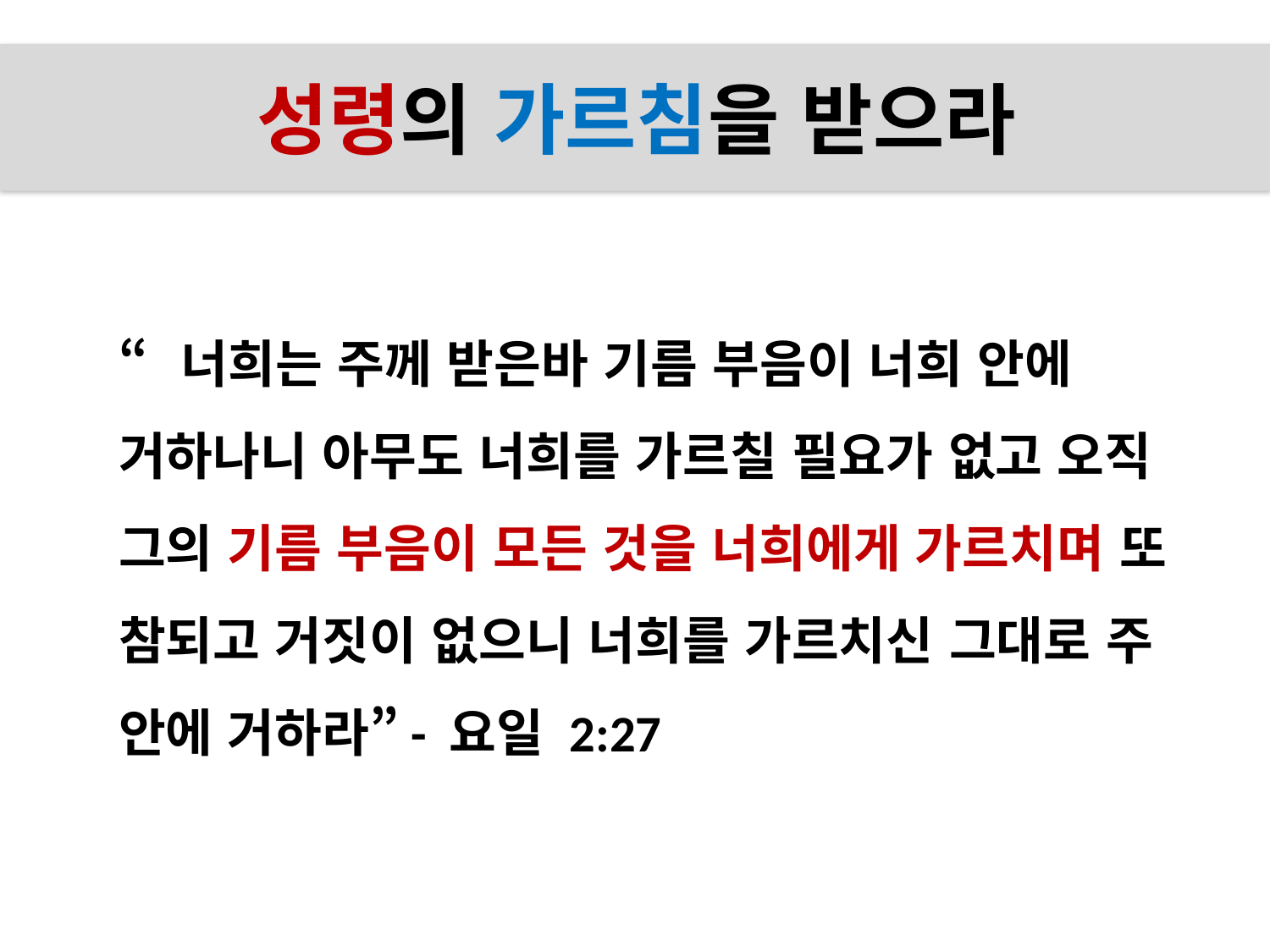

# 성령의 가르침을 받으려면
성령의 가르침을 받으라

“너희는 주께 받은바 기름 부음이 너희 안에 거하나니 아무도 너희를 가르칠 필요가 없고 오직 그의 기름 부음이 모든 것을 너희에게 가르치며 또 참되고 거짓이 없으니 너희를 가르치신 그대로 주 안에 거하라”- 요일 2:27